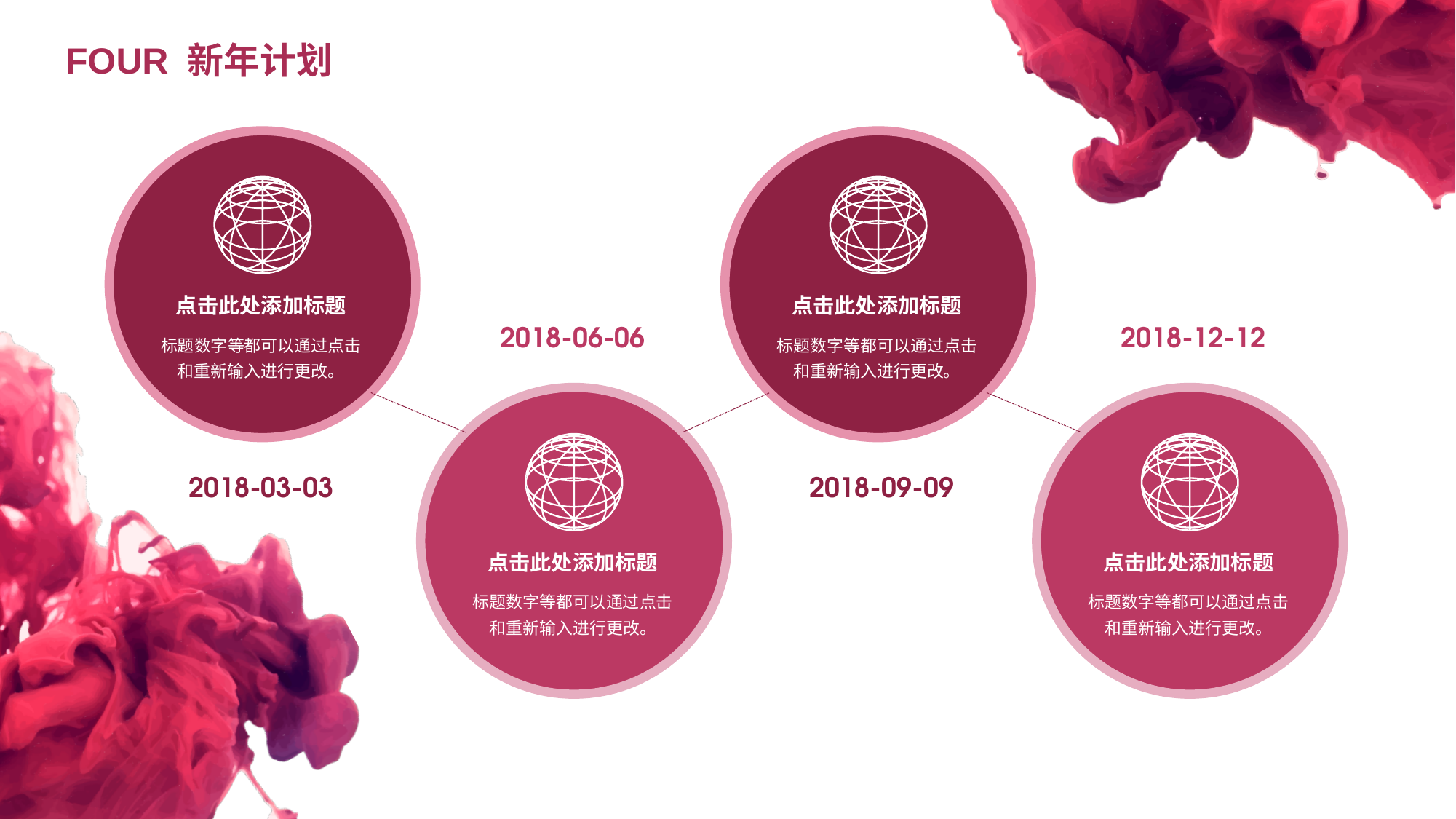

FOUR 新年计划

点击此处添加标题
标题数字等都可以通过点击和重新输入进行更改。

点击此处添加标题
标题数字等都可以通过点击和重新输入进行更改。

2018-12-12
2018-06-06

点击此处添加标题
标题数字等都可以通过点击和重新输入进行更改。

点击此处添加标题
标题数字等都可以通过点击和重新输入进行更改。

2018-09-09
2018-03-03